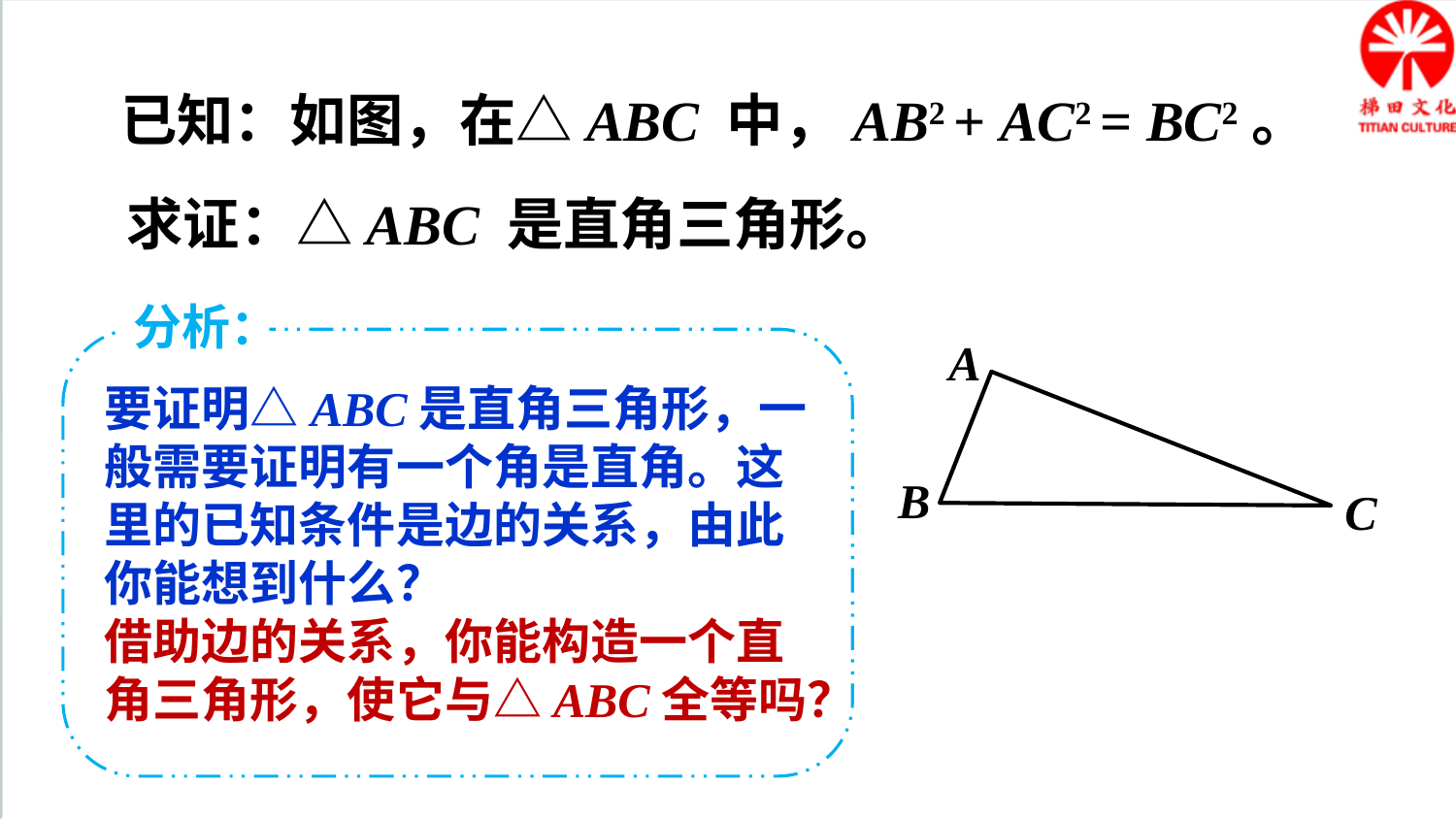

已知：如图，在△ABC 中，AB2 + AC2 = BC2。
求证：△ABC 是直角三角形。
分析：

A

B
C
要证明△ABC是直角三角形，一般需要证明有一个角是直角。这里的已知条件是边的关系，由此你能想到什么？
借助边的关系，你能构造一个直角三角形，使它与△ABC全等吗？